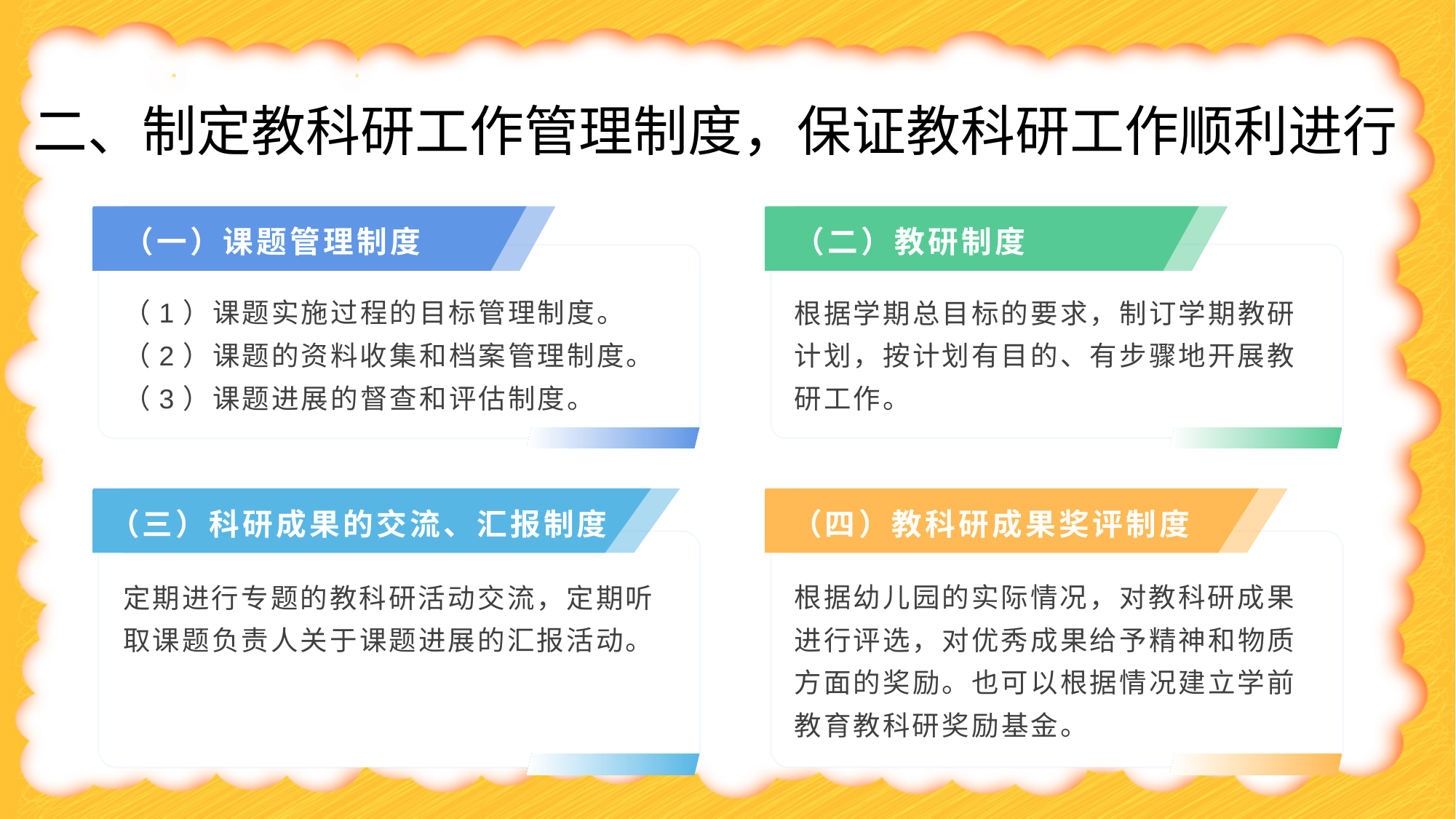

# 二、制定教科研工作管理制度，保证教科研工作顺利进行

（一）课题管理制度
（二）教研制度

（1）课题实施过程的目标管理制度。
（2）课题的资料收集和档案管理制度。
（3）课题进展的督查和评估制度。
根据学期总目标的要求，制订学期教研计划，按计划有目的、有步骤地开展教研工作。

（三）科研成果的交流、汇报制度
（四）教科研成果奖评制度

根据幼儿园的实际情况，对教科研成果进行评选，对优秀成果给予精神和物质方面的奖励。也可以根据情况建立学前教育教科研奖励基金。
定期进行专题的教科研活动交流，定期听取课题负责人关于课题进展的汇报活动。